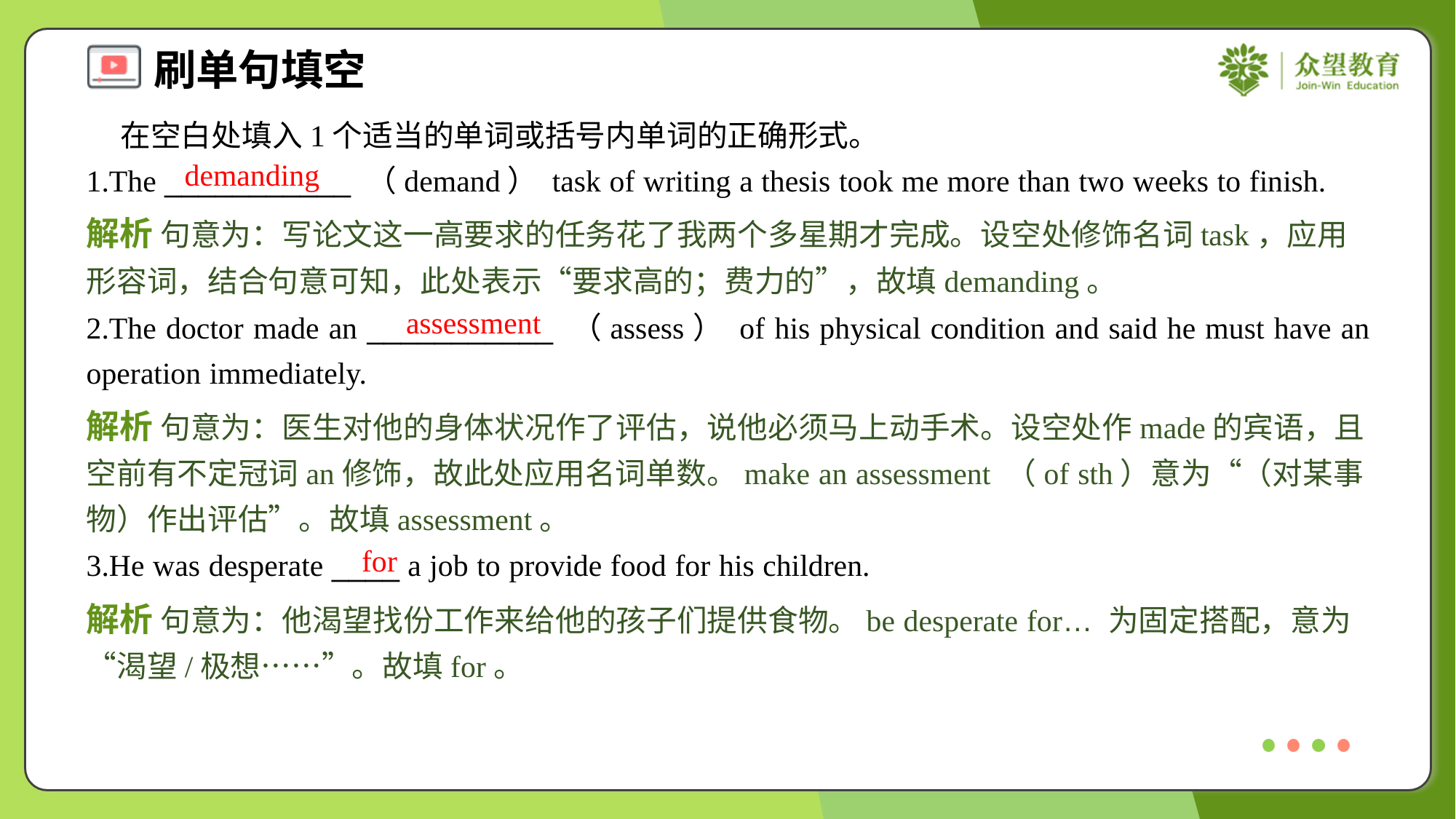

在空白处填入1个适当的单词或括号内单词的正确形式。
1.The ___________ （demand） task of writing a thesis took me more than two weeks to finish.
demanding
解析 句意为：写论文这一高要求的任务花了我两个多星期才完成。设空处修饰名词task，应用形容词，结合句意可知，此处表示“要求高的；费力的”，故填demanding。
assessment
2.The doctor made an ___________ （assess） of his physical condition and said he must have an operation immediately.
解析 句意为：医生对他的身体状况作了评估，说他必须马上动手术。设空处作made的宾语，且空前有不定冠词an修饰，故此处应用名词单数。make an assessment （of sth）意为“（对某事物）作出评估”。故填assessment。
for
3.He was desperate ____ a job to provide food for his children.
解析 句意为：他渴望找份工作来给他的孩子们提供食物。be desperate for… 为固定搭配，意为“渴望/极想……”。故填for。